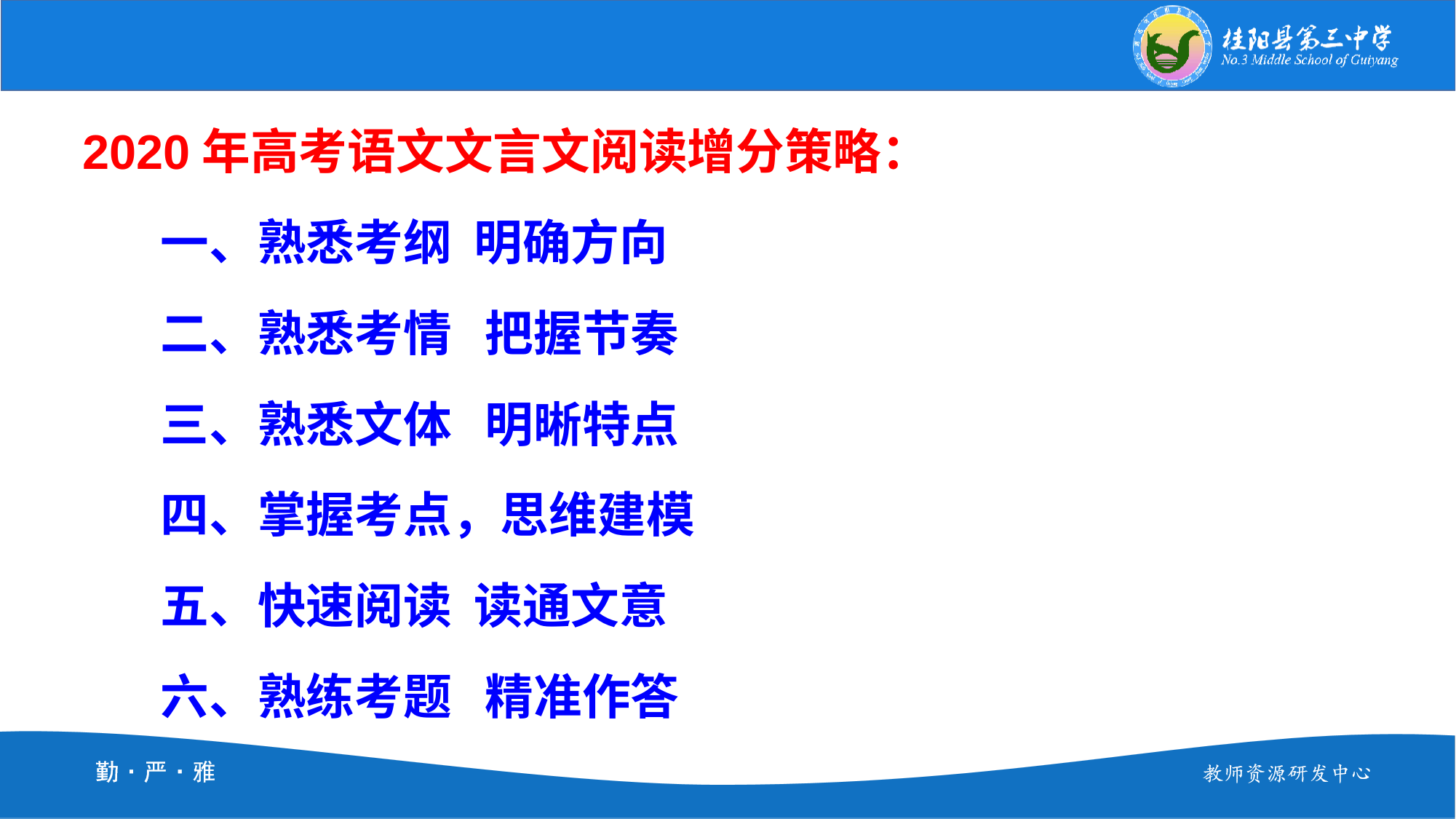

2020年高考语文文言文阅读增分策略：
      一、熟悉考纲  明确方向
      二、熟悉考情   把握节奏
      三、熟悉文体   明晰特点
      四、掌握考点，思维建模
      五、快速阅读  读通文意
      六、熟练考题   精准作答